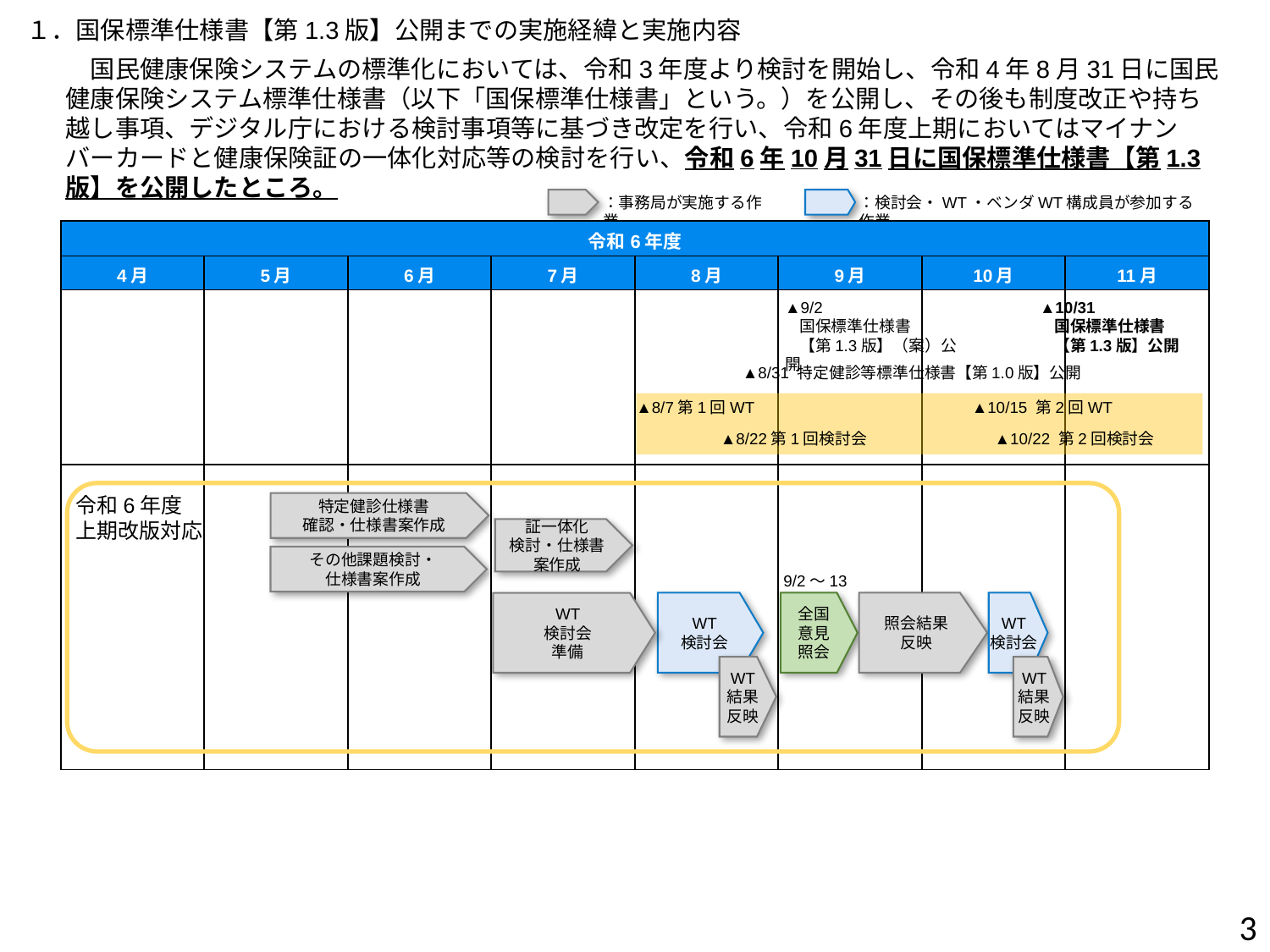

１．国保標準仕様書【第1.3版】公開までの実施経緯と実施内容
国民健康保険システムの標準化においては、令和3年度より検討を開始し、令和4年8月31日に国民健康保険システム標準仕様書（以下「国保標準仕様書」という。）を公開し、その後も制度改正や持ち越し事項、デジタル庁における検討事項等に基づき改定を行い、令和6年度上期においてはマイナンバーカードと健康保険証の一体化対応等の検討を行い、令和6年10月31日に国保標準仕様書【第1.3版】を公開したところ。
：事務局が実施する作業
：検討会・WT・ベンダWT構成員が参加する作業

| 令和6年度 | 令和4年度 |  |  |  |  |  |  |
| --- | --- | --- | --- | --- | --- | --- | --- |
| 4月 | 5月 | 6月 | 7月 | 8月 | 9月 | 10月 | 11月 |
|  |  |  |  |  |  |  |  |
|  |  |  |  |  |  |  |  |
▲9/2
   国保標準仕様書
   【第1.3版】（案）公開
▲10/31
   国保標準仕様書
   【第1.3版】公開
▲8/31 特定健診等標準仕様書【第1.0版】公開

▲8/7第1回WT
▲10/15 第2回WT
▲8/22第1回検討会
▲10/22 第2回検討会
令和6年度
上期改版対応
特定健診仕様書
確認・仕様書案作成
証一体化
検討・仕様書
案作成
その他課題検討・
仕様書案作成
9/2～13
WT
検討会
全国
意見
照会
照会結果
反映
WT
検討会
WT
検討会
準備
WT
結果
反映
WT
結果
反映
3